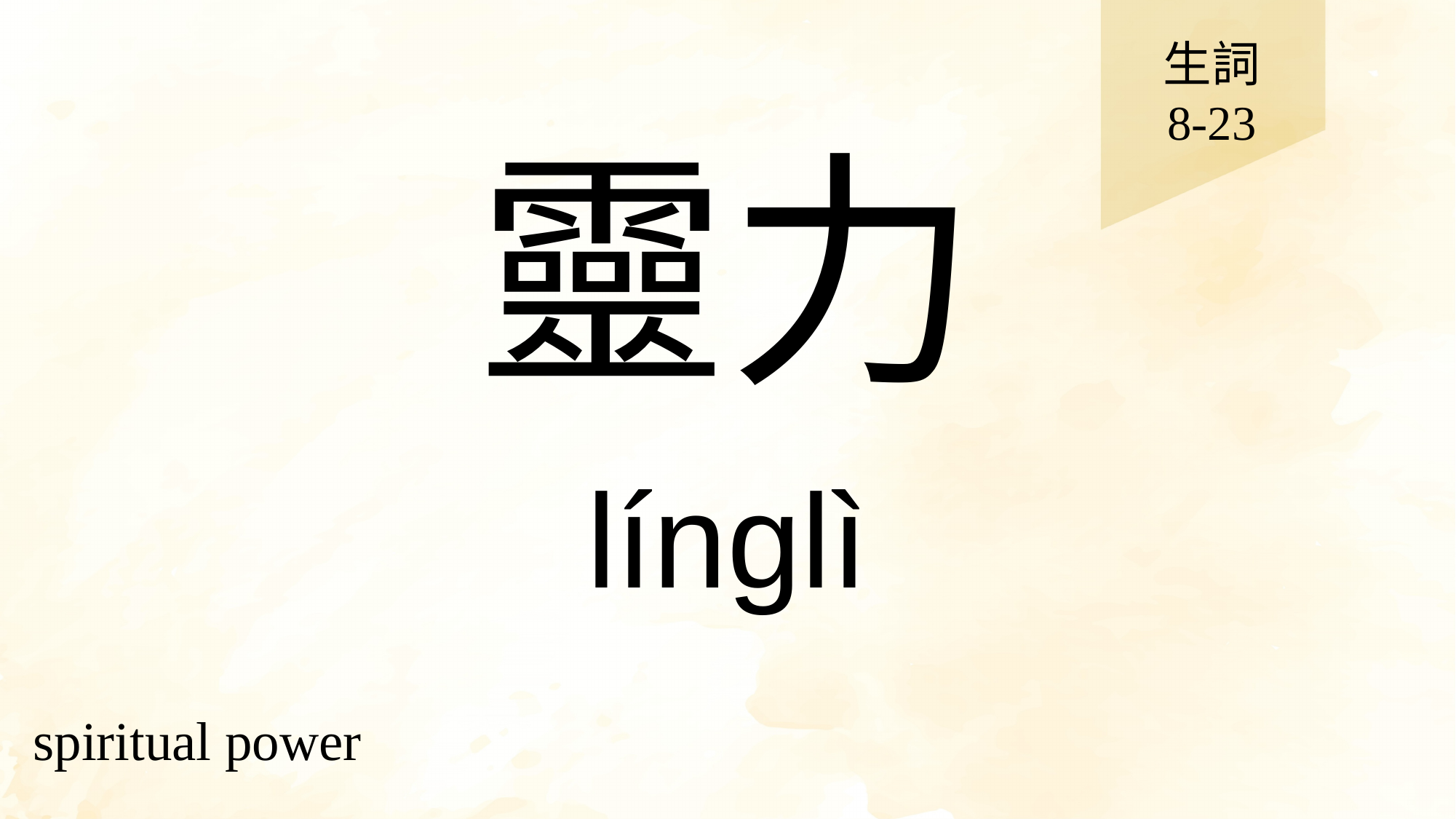

生詞
8-23
# 靈力
línglì
spiritual power